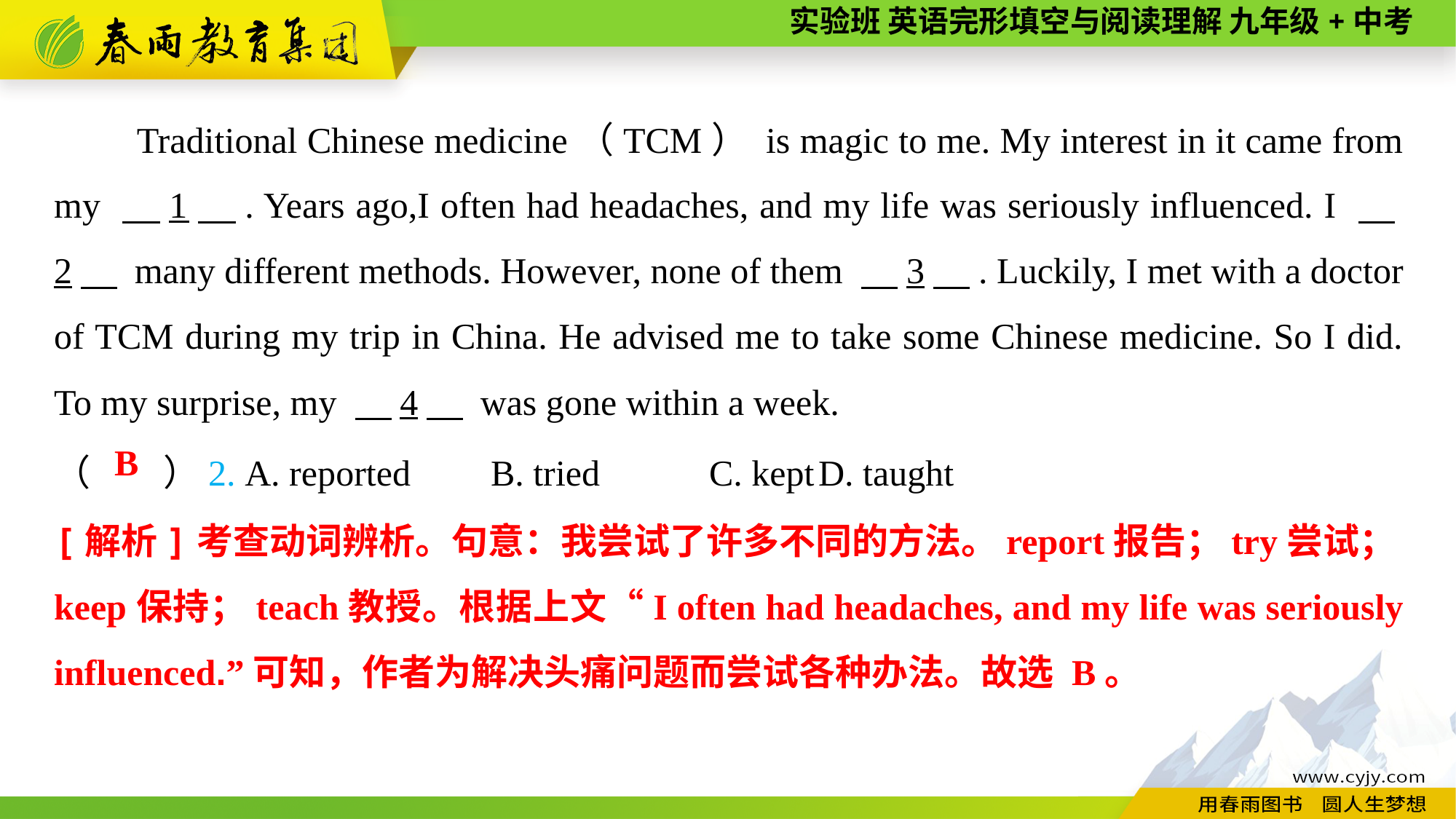

Traditional Chinese medicine（TCM） is magic to me. My interest in it came from my 　1　. Years ago,I often had headaches, and my life was seriously influenced. I 　2　 many different methods. However, none of them 　3　. Luckily, I met with a doctor of TCM during my trip in China. He advised me to take some Chinese medicine. So I did. To my surprise, my 　4　 was gone within a week.
（　　）2. A. reported	B. tried	C. kept	D. taught
B
[解析]考查动词辨析。句意：我尝试了许多不同的方法。report报告；try尝试；keep保持；teach教授。根据上文“I often had headaches, and my life was seriously influenced.”可知，作者为解决头痛问题而尝试各种办法。故选 B。